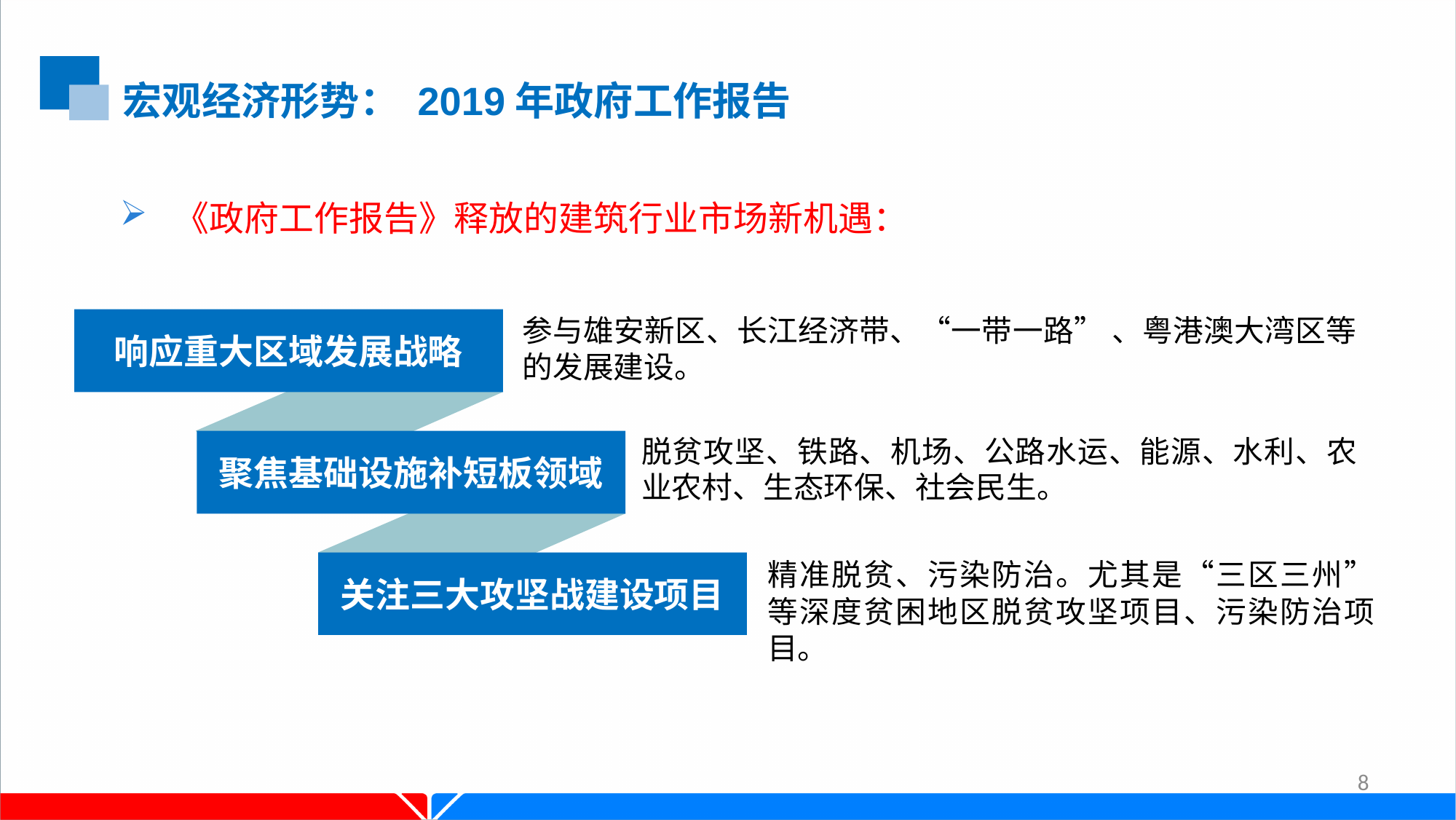

宏观经济形势： 2019年政府工作报告

《政府工作报告》释放的建筑行业市场新机遇：
参与雄安新区、长江经济带、“一带一路” 、粤港澳大湾区等的发展建设。
响应重大区域发展战略

脱贫攻坚、铁路、机场、公路水运、能源、水利、农业农村、生态环保、社会民生。
聚焦基础设施补短板领域

精准脱贫、污染防治。尤其是“三区三州”等深度贫困地区脱贫攻坚项目、污染防治项目。
关注三大攻坚战建设项目
8